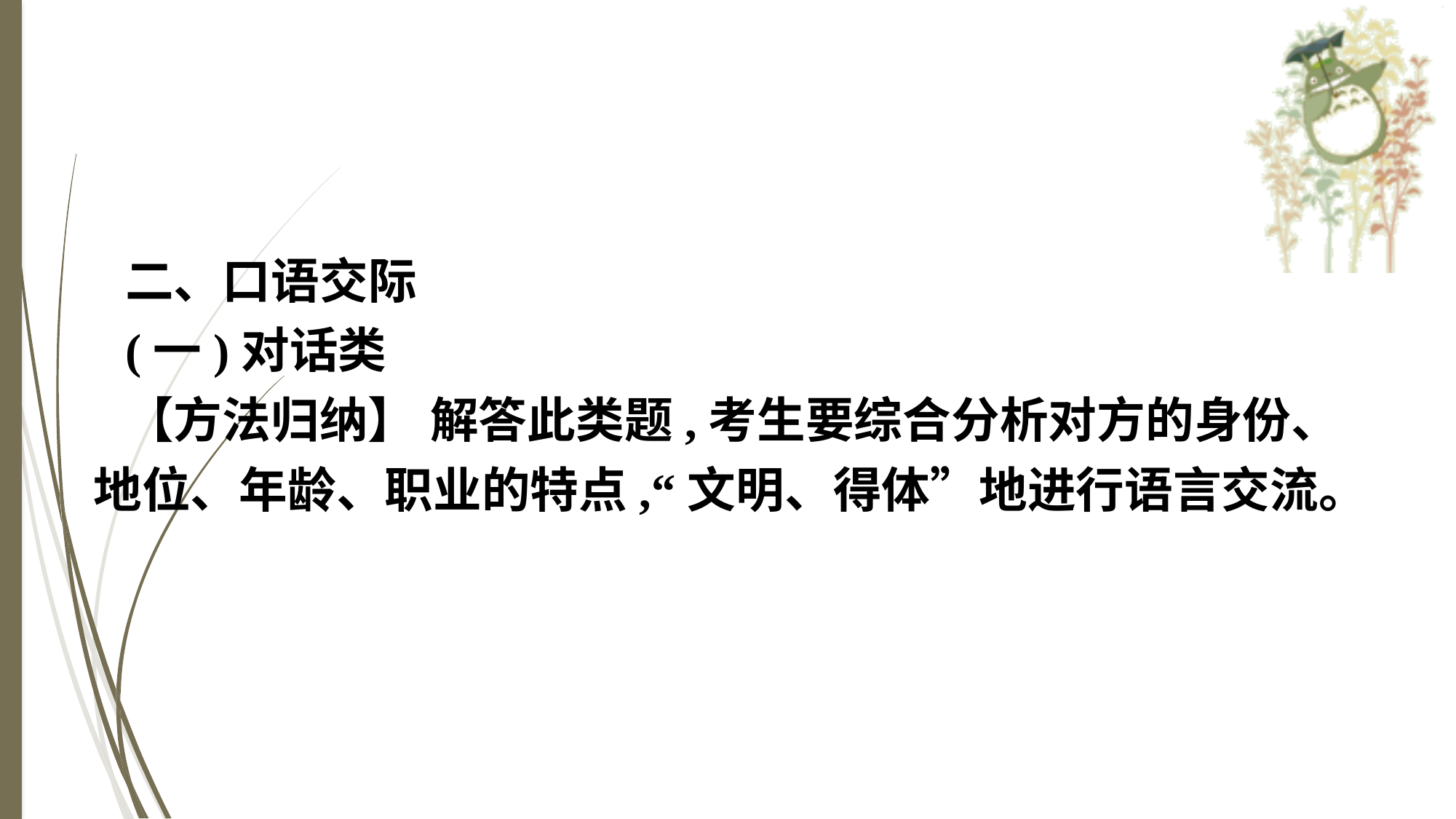

二、口语交际
(一)对话类
【方法归纳】 解答此类题,考生要综合分析对方的身份、地位、年龄、职业的特点,“文明、得体”地进行语言交流。